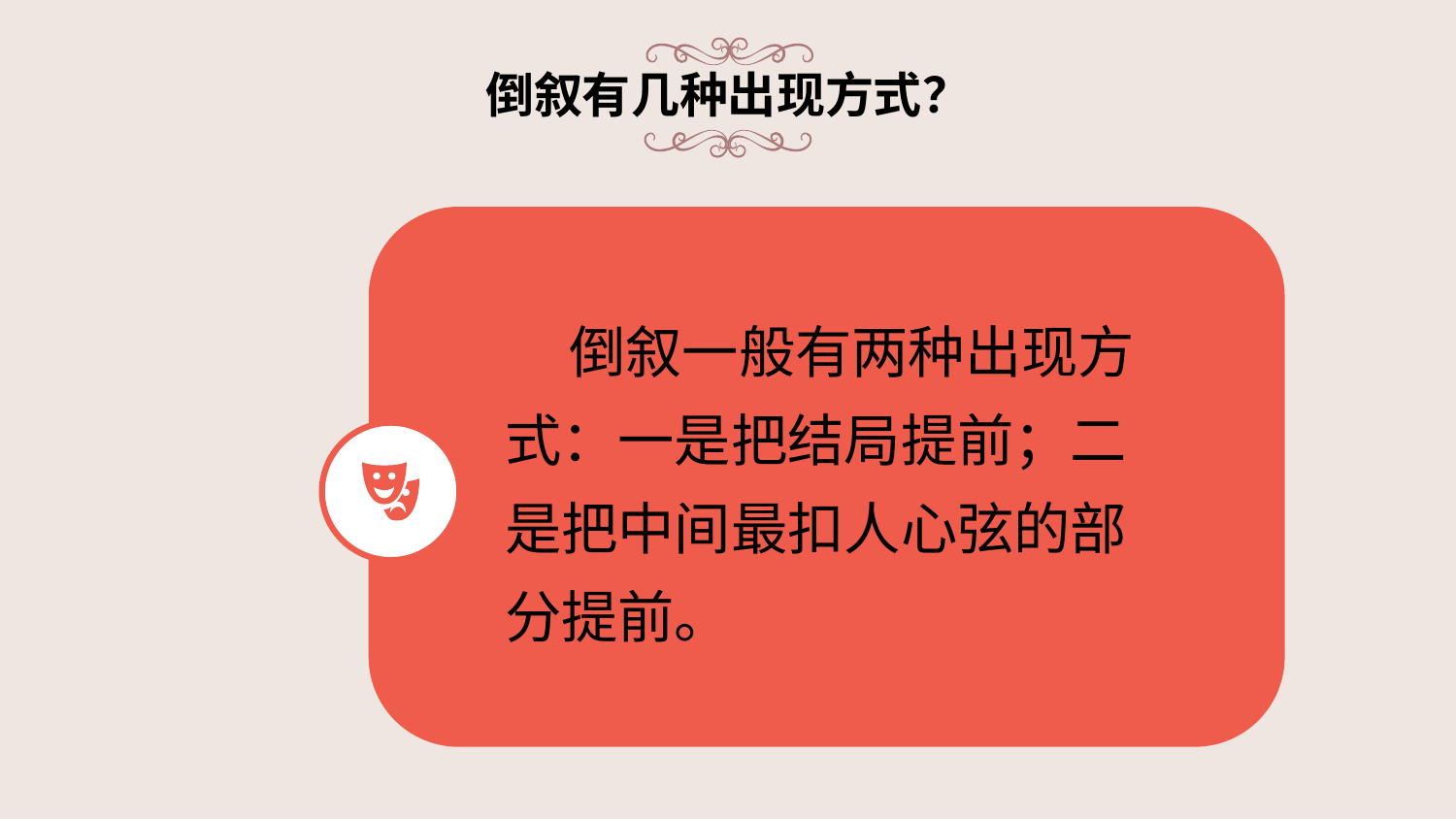

# 倒叙有几种出现方式？

标题
    倒叙一般有两种出现方式：一是把结局提前；二是把中间最扣人心弦的部分提前。